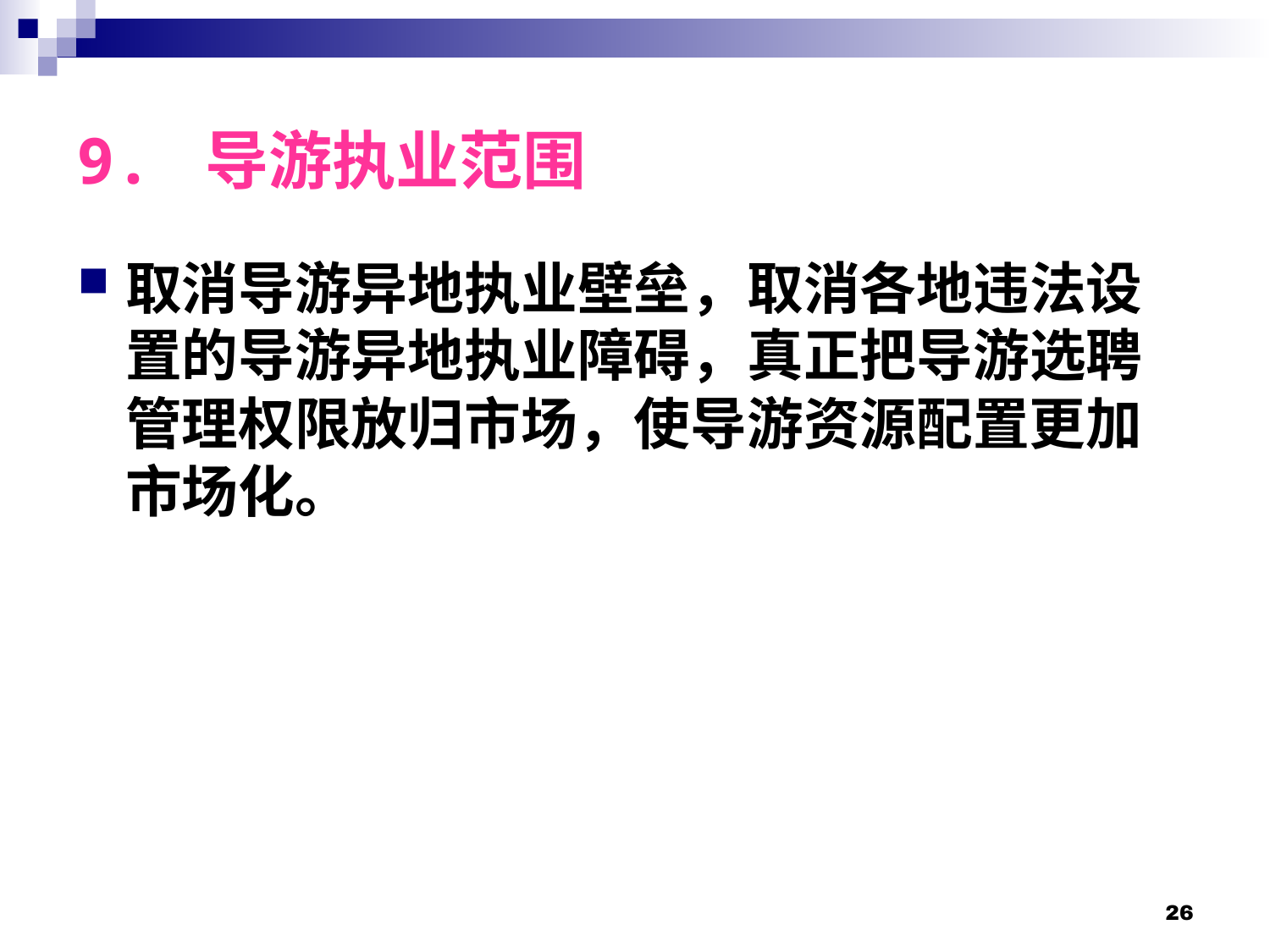

# 9. 导游执业范围
取消导游异地执业壁垒，取消各地违法设置的导游异地执业障碍，真正把导游选聘管理权限放归市场，使导游资源配置更加市场化。
26